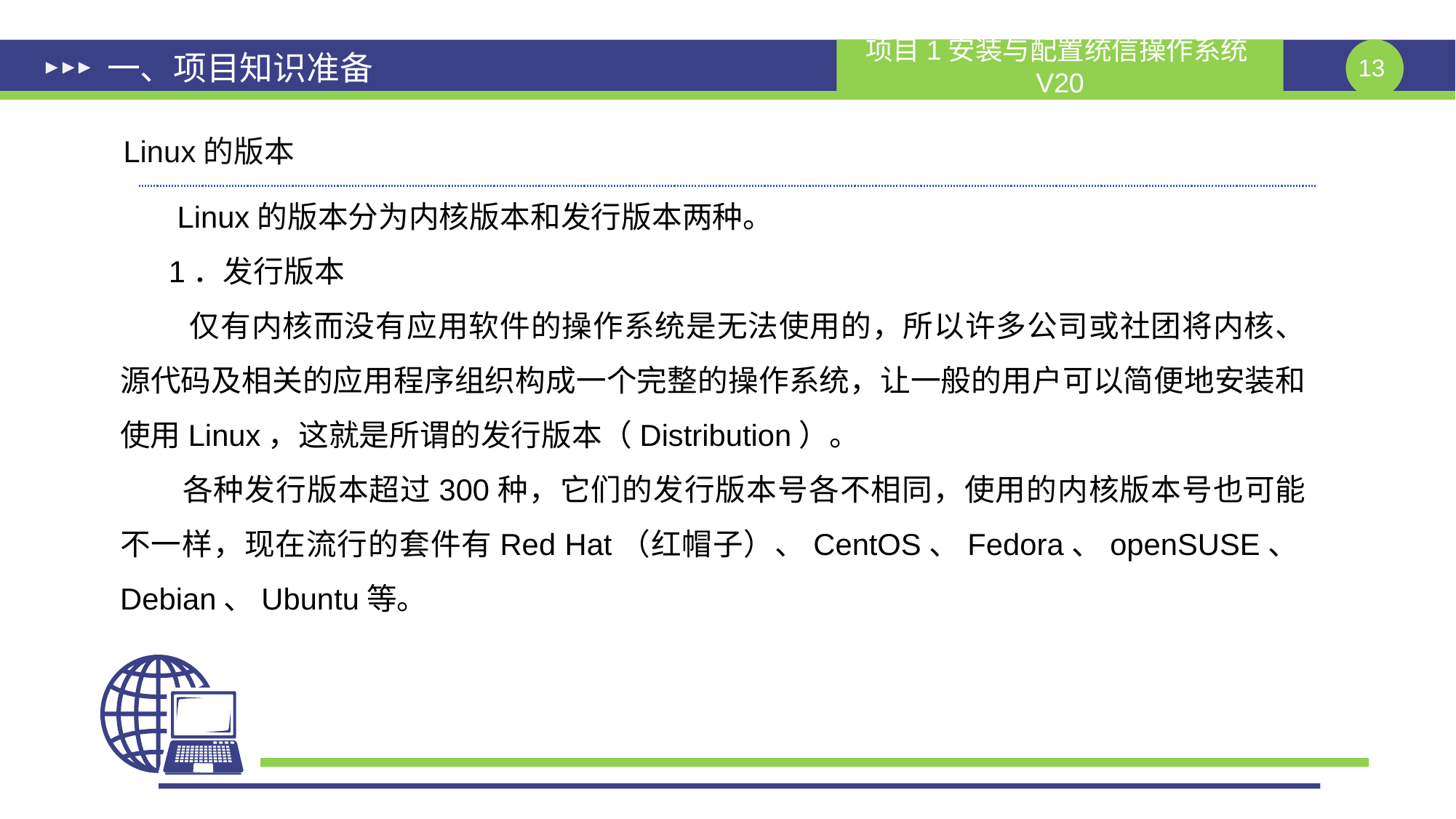

# 一、项目知识准备
 Linux的版本

   Linux的版本分为内核版本和发行版本两种。
  1．发行版本
    仅有内核而没有应用软件的操作系统是无法使用的，所以许多公司或社团将内核、源代码及相关的应用程序组织构成一个完整的操作系统，让一般的用户可以简便地安装和使用Linux，这就是所谓的发行版本（Distribution）。
   各种发行版本超过300种，它们的发行版本号各不相同，使用的内核版本号也可能不一样，现在流行的套件有Red Hat（红帽子）、CentOS、Fedora、openSUSE、Debian、Ubuntu等。